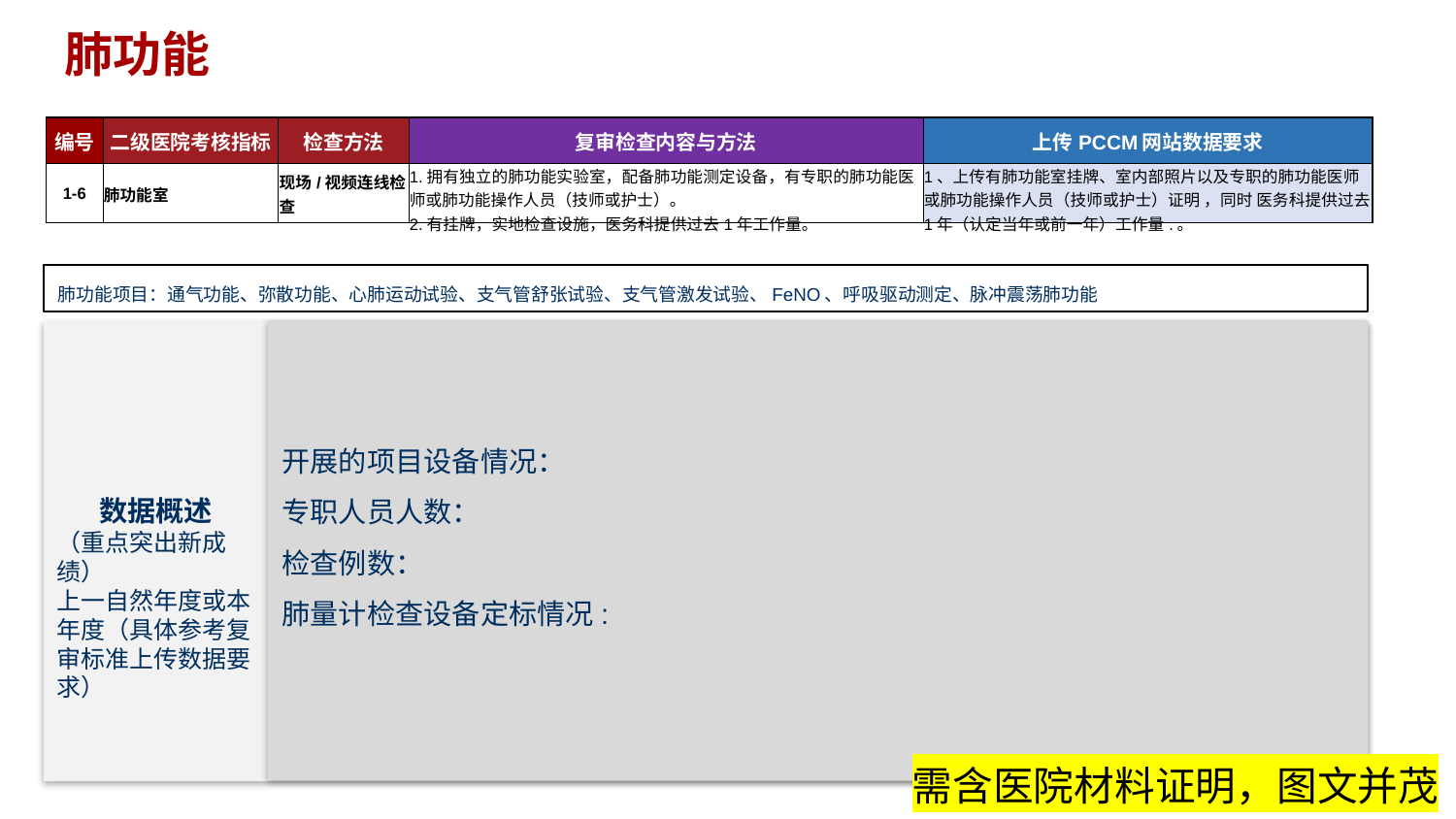

# 肺功能
| 编号 | 二级医院考核指标 | 检查方法 | 复审检查内容与方法 | 上传PCCM网站数据要求 |
| --- | --- | --- | --- | --- |
| 1-6 | 肺功能室 | 现场/视频连线检查 | 1.拥有独立的肺功能实验室，配备肺功能测定设备，有专职的肺功能医师或肺功能操作人员（技师或护士）。 2.有挂牌，实地检查设施，医务科提供过去1年工作量。 | 1、上传有肺功能室挂牌、室内部照片以及专职的肺功能医师或肺功能操作人员（技师或护士）证明 ，同时 医务科提供过去1年（认定当年或前一年）工作量.。 |
肺功能项目：通气功能、弥散功能、心肺运动试验、支气管舒张试验、支气管激发试验、FeNO、呼吸驱动测定、脉冲震荡肺功能

开展的项目设备情况：
专职人员人数：
检查例数：
肺量计检查设备定标情况:

数据概述
（重点突出新成绩）
上一自然年度或本年度（具体参考复审标准上传数据要求）

需含医院材料证明，图文并茂